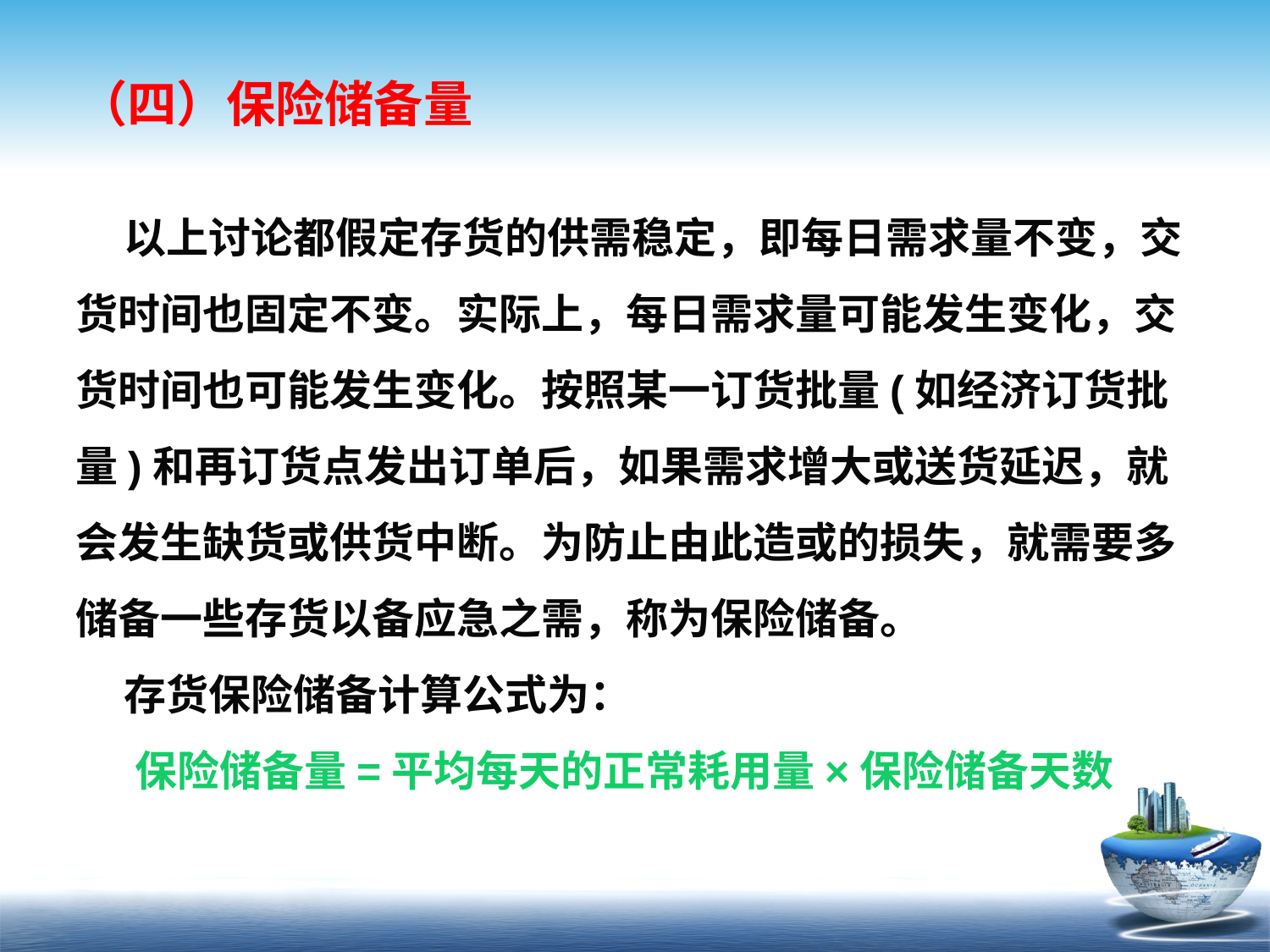

# （四）保险储备量
    以上讨论都假定存货的供需稳定，即每日需求量不变，交货时间也固定不变。实际上，每日需求量可能发生变化，交货时间也可能发生变化。按照某一订货批量(如经济订货批量)和再订货点发出订单后，如果需求增大或送货延迟，就会发生缺货或供货中断。为防止由此造或的损失，就需要多储备一些存货以备应急之需，称为保险储备。
    存货保险储备计算公式为：
保险储备量=平均每天的正常耗用量×保险储备天数

广义
狭义